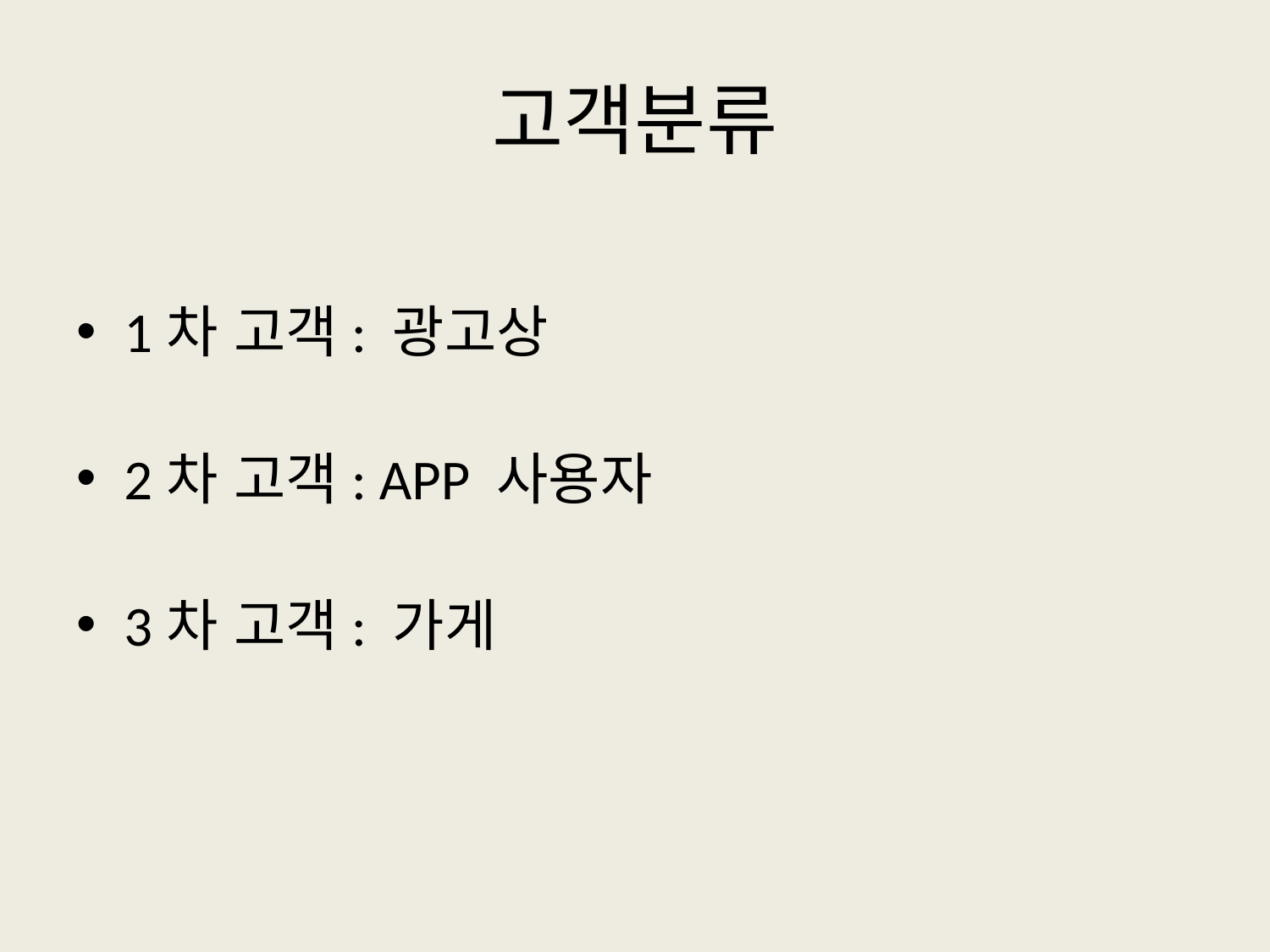

# 고객분류
1차 고객: 광고상
2차 고객: APP 사용자
3차 고객: 가게